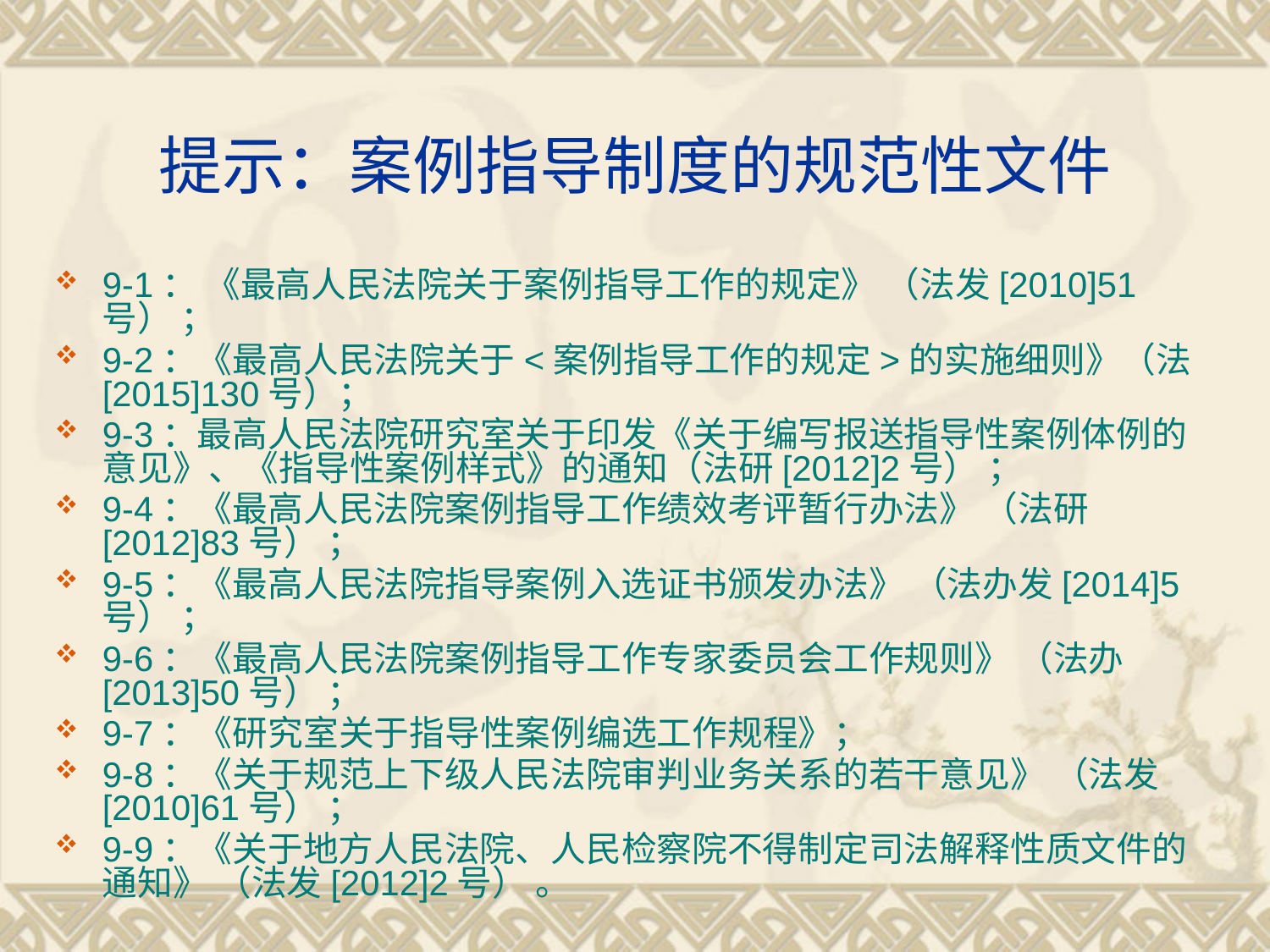

# 提示：案例指导制度的规范性文件
9-1： 《最高人民法院关于案例指导工作的规定》 （法发[2010]51号） ；
9-2：《最高人民法院关于<案例指导工作的规定>的实施细则》（法[2015]130号）；
9-3：最高人民法院研究室关于印发《关于编写报送指导性案例体例的意见》、《指导性案例样式》的通知（法研[2012]2号） ；
9-4：《最高人民法院案例指导工作绩效考评暂行办法》 （法研[2012]83号） ；
9-5：《最高人民法院指导案例入选证书颁发办法》 （法办发[2014]5号） ；
9-6：《最高人民法院案例指导工作专家委员会工作规则》 （法办[2013]50号） ；
9-7：《研究室关于指导性案例编选工作规程》；
9-8：《关于规范上下级人民法院审判业务关系的若干意见》 （法发[2010]61号） ；
9-9：《关于地方人民法院、人民检察院不得制定司法解释性质文件的通知》 （法发[2012]2号） 。